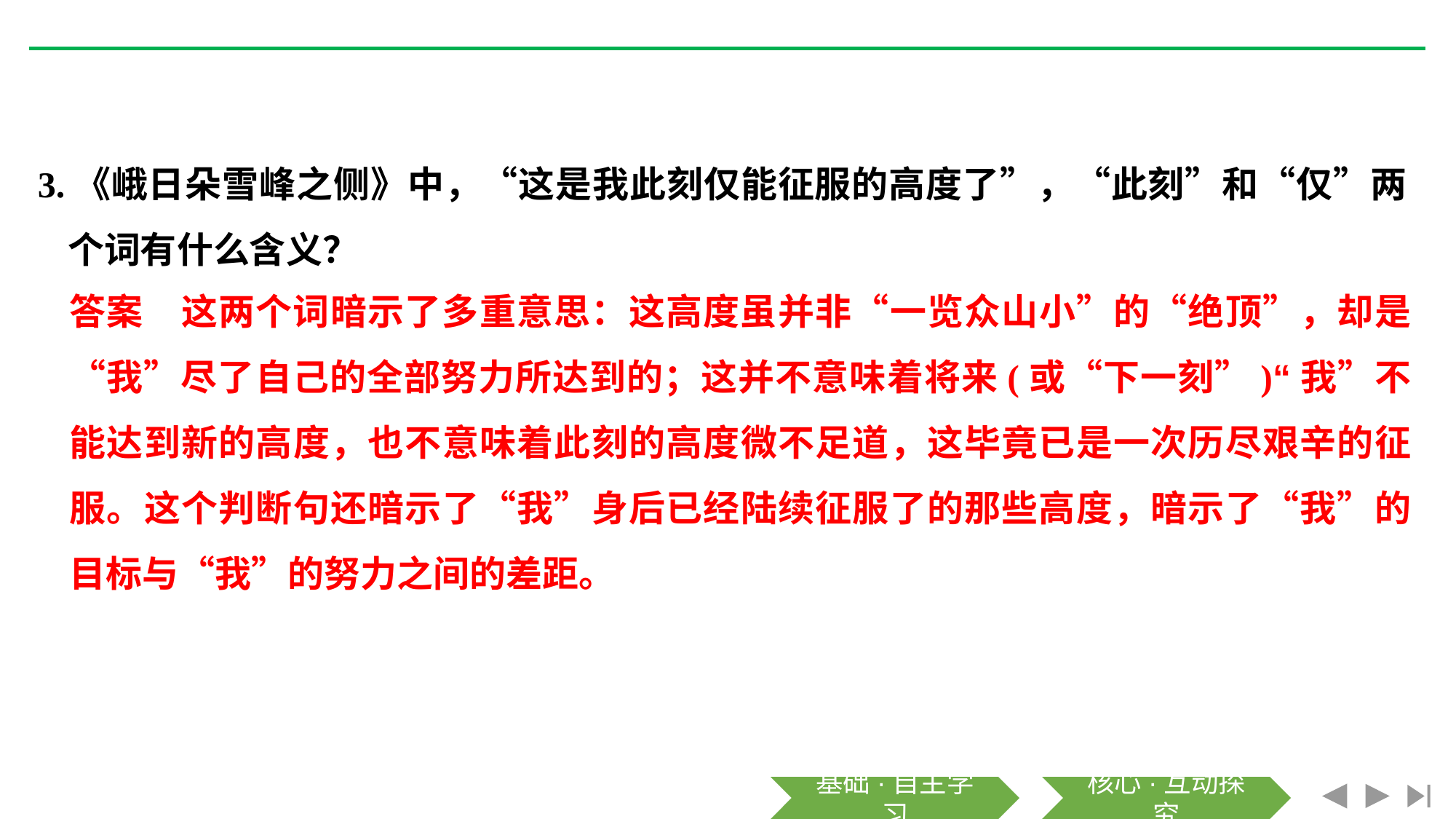

3.《峨日朵雪峰之侧》中，“这是我此刻仅能征服的高度了”，“此刻”和“仅”两个词有什么含义？
答案　这两个词暗示了多重意思：这高度虽并非“一览众山小”的“绝顶”，却是“我”尽了自己的全部努力所达到的；这并不意味着将来(或“下一刻”)“我”不能达到新的高度，也不意味着此刻的高度微不足道，这毕竟已是一次历尽艰辛的征服。这个判断句还暗示了“我”身后已经陆续征服了的那些高度，暗示了“我”的目标与“我”的努力之间的差距。